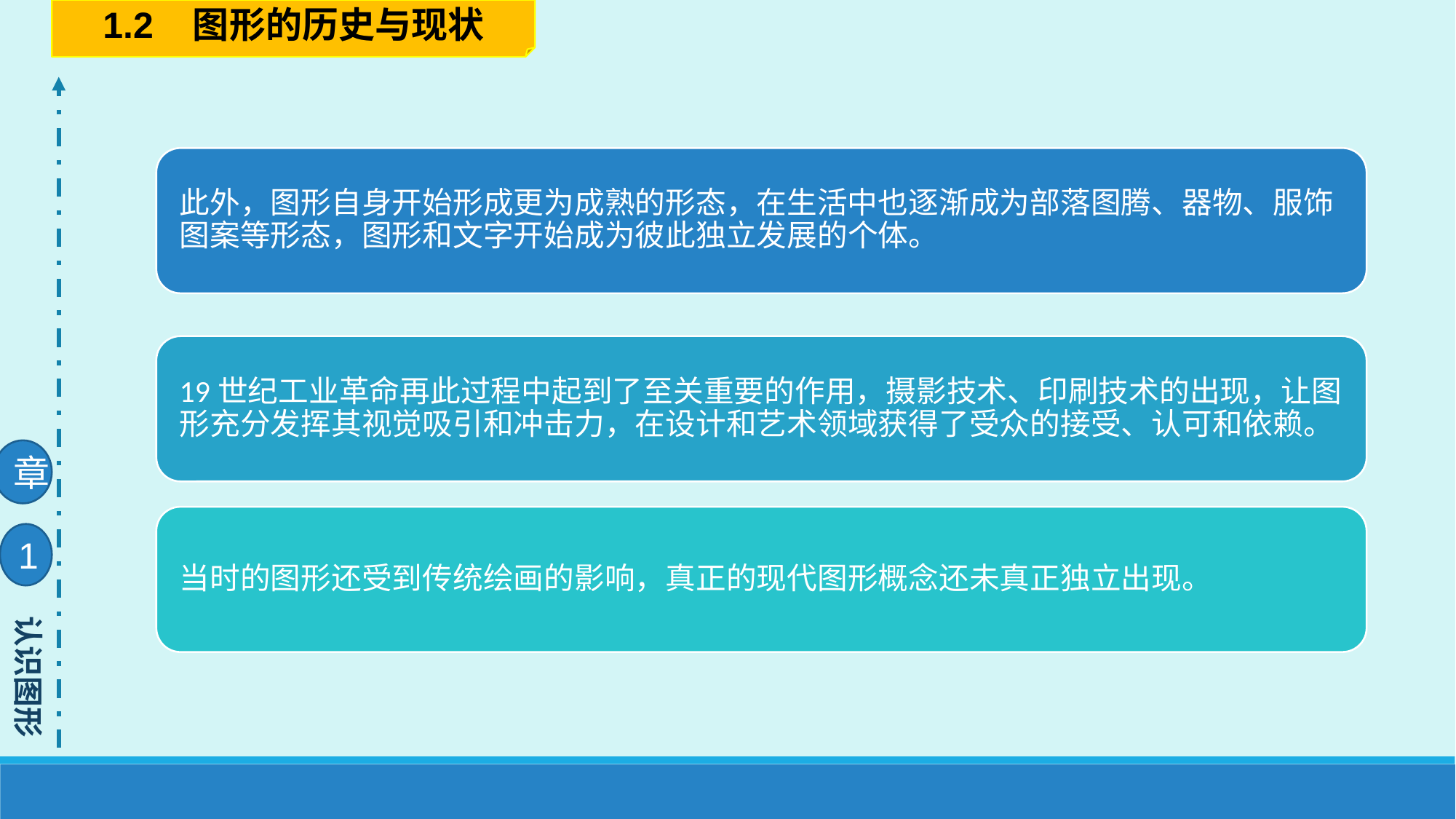

1.2   图形的历史与现状
此外，图形自身开始形成更为成熟的形态，在生活中也逐渐成为部落图腾、器物、服饰图案等形态，图形和文字开始成为彼此独立发展的个体。
19世纪工业革命再此过程中起到了至关重要的作用，摄影技术、印刷技术的出现，让图形充分发挥其视觉吸引和冲击力，在设计和艺术领域获得了受众的接受、认可和依赖。
当时的图形还受到传统绘画的影响，真正的现代图形概念还未真正独立出现。
章
1
认识图形